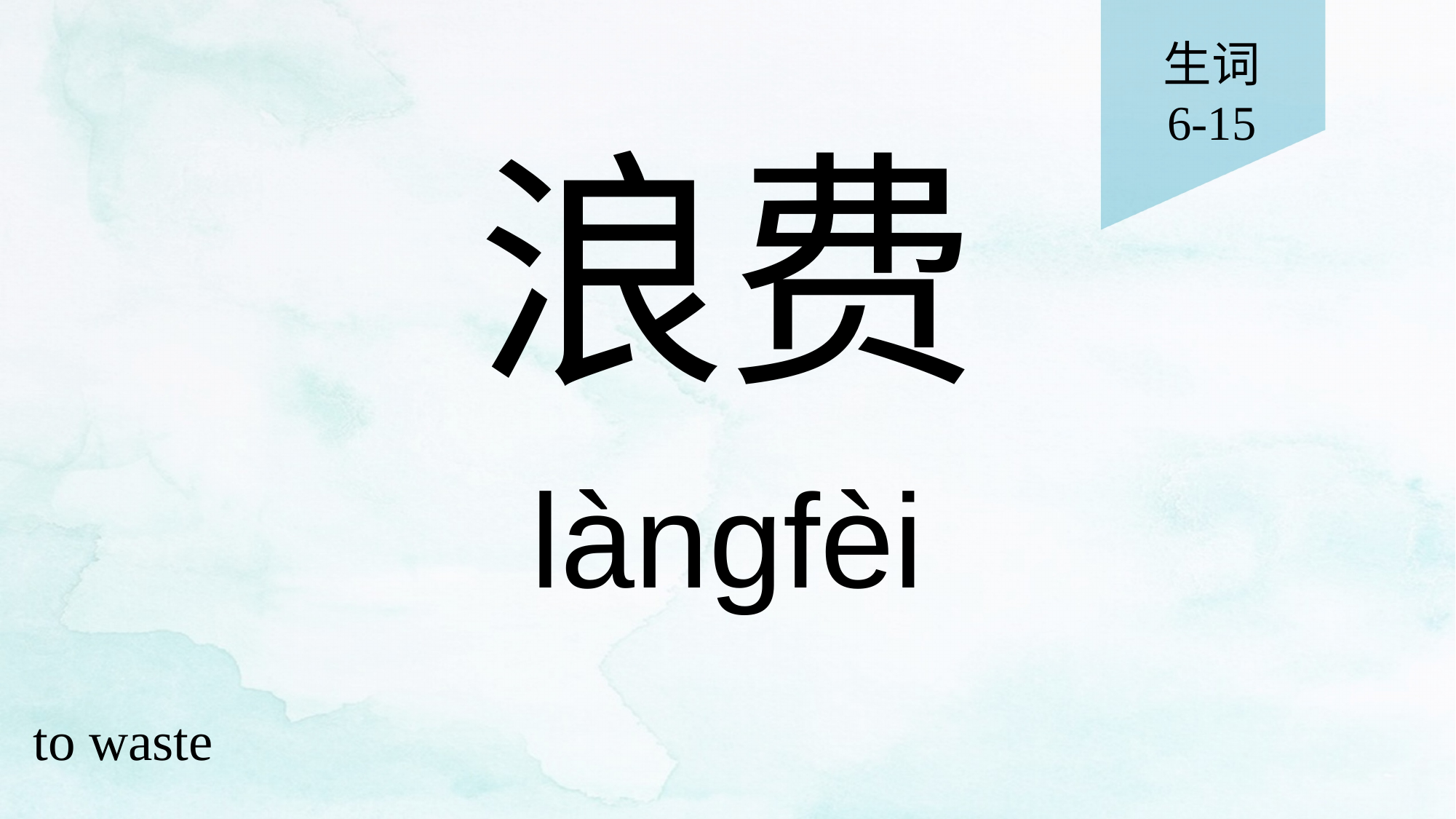

生词
6-15
# 浪费
làngfèi
to waste